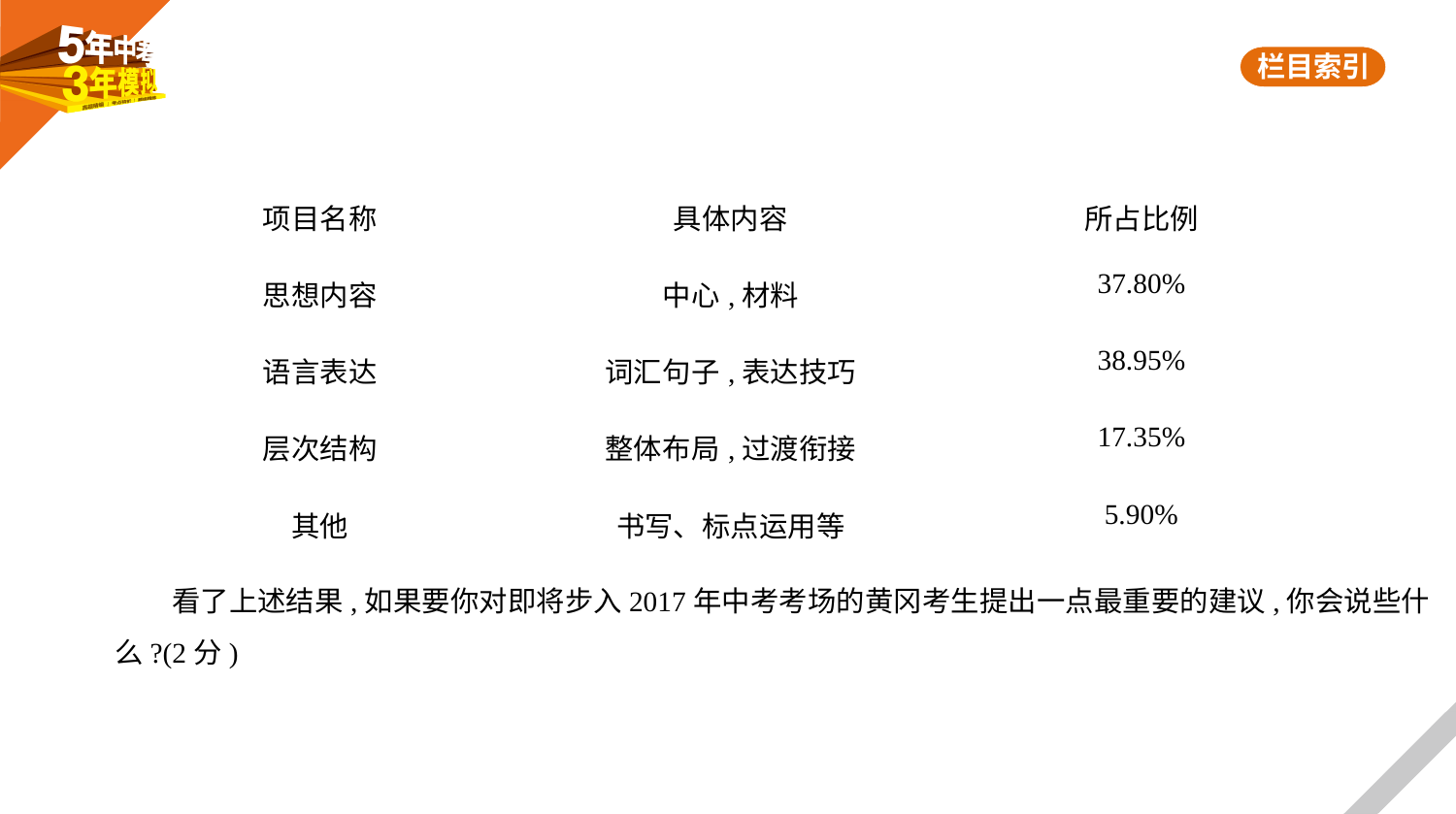

| 项目名称 | 具体内容 | 所占比例 |
| --- | --- | --- |
| 思想内容 | 中心,材料 | 37.80% |
| 语言表达 | 词汇句子,表达技巧 | 38.95% |
| 层次结构 | 整体布局,过渡衔接 | 17.35% |
| 其他 | 书写、标点运用等 | 5.90% |
　　看了上述结果,如果要你对即将步入2017年中考考场的黄冈考生提出一点最重要的建议,你会说些什
么?(2分)